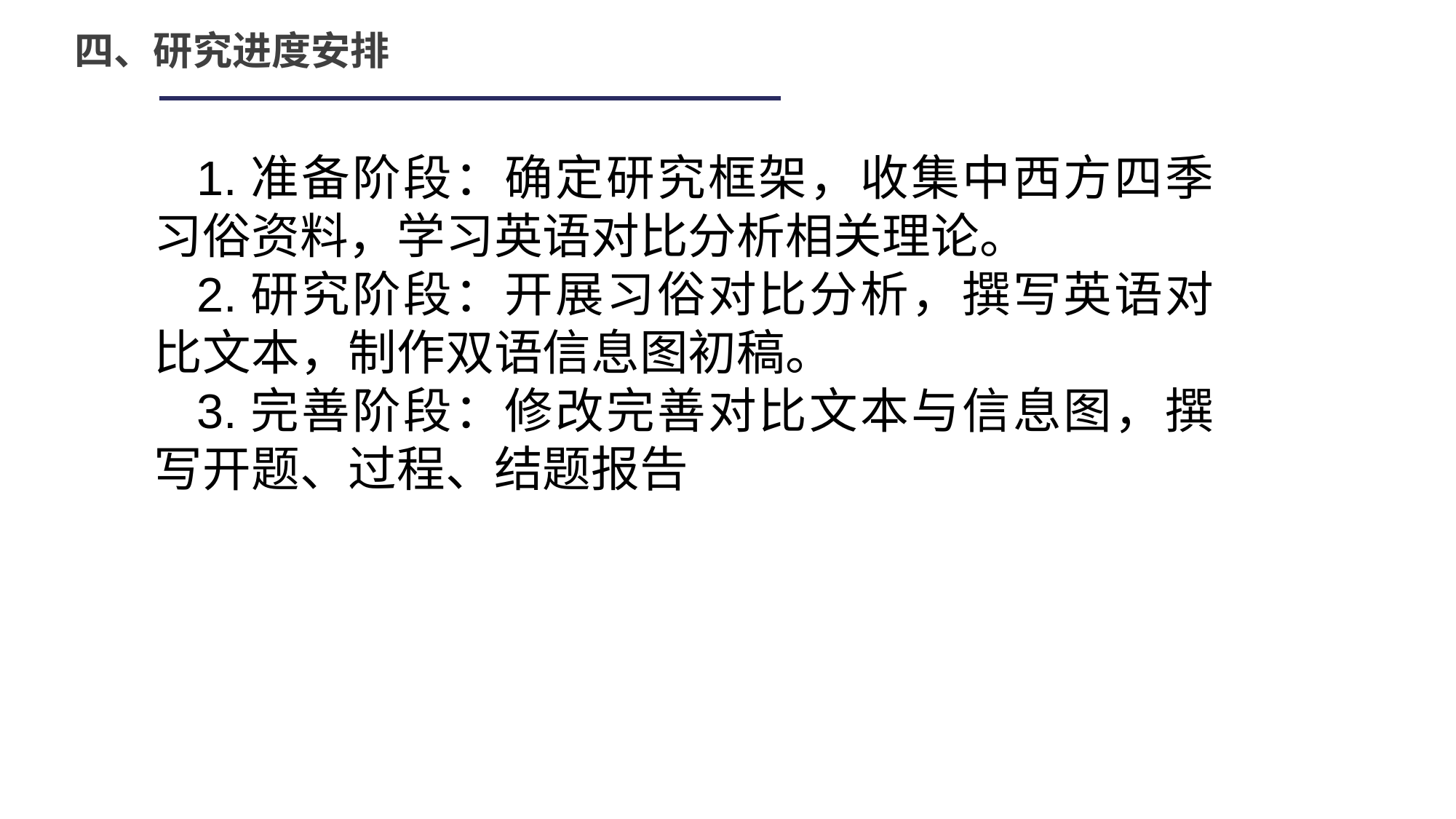

四、研究进度安排

1.准备阶段：确定研究框架，收集中西方四季习俗资料，学习英语对比分析相关理论。
2.研究阶段：开展习俗对比分析，撰写英语对比文本，制作双语信息图初稿。
3.完善阶段：修改完善对比文本与信息图，撰写开题、过程、结题报告